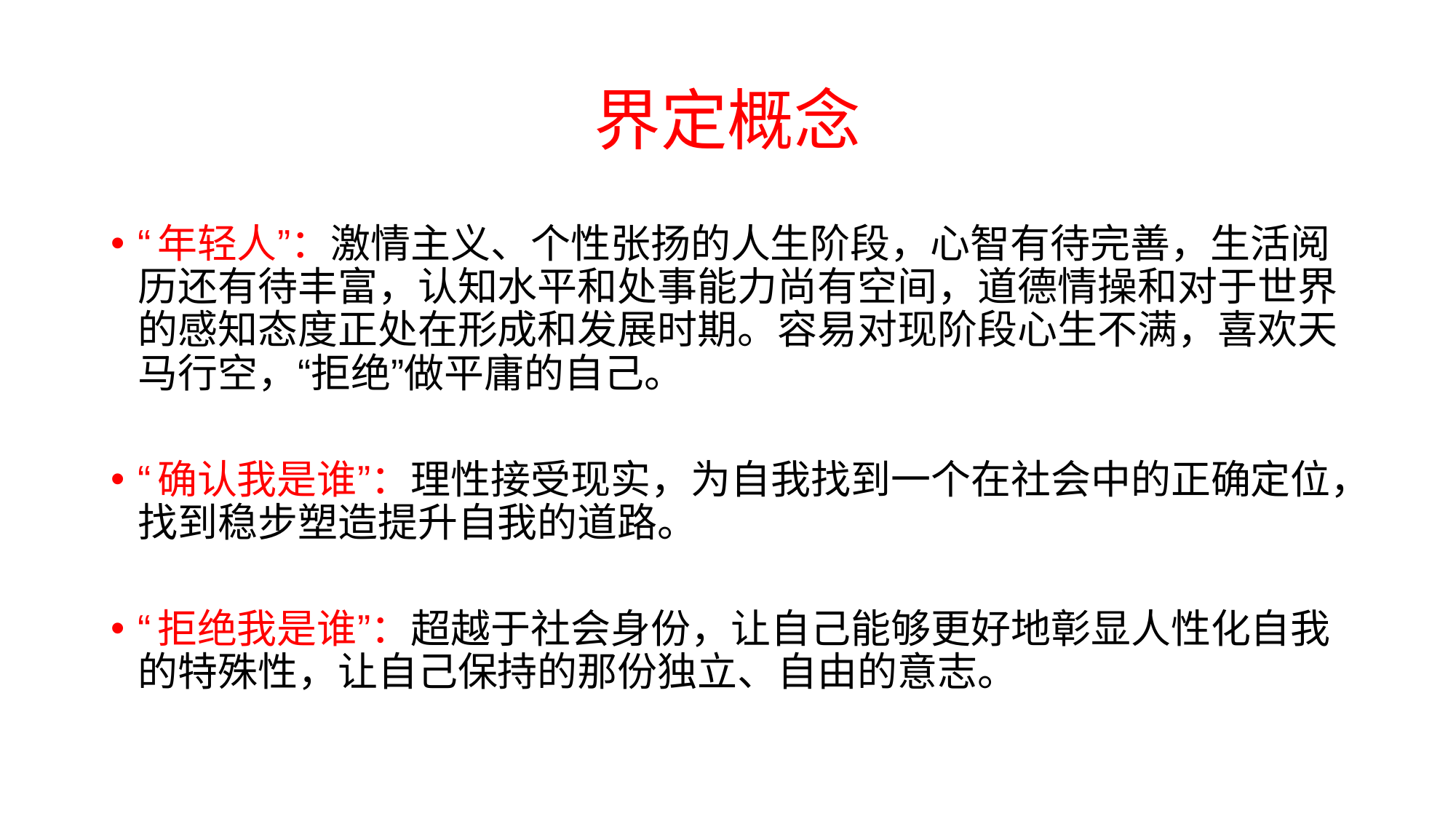

# 界定概念
“年轻人”：激情主义、个性张扬的人生阶段，心智有待完善，生活阅历还有待丰富，认知水平和处事能力尚有空间，道德情操和对于世界的感知态度正处在形成和发展时期。容易对现阶段心生不满，喜欢天马行空，“拒绝”做平庸的自己。

“确认我是谁”：理性接受现实，为自我找到一个在社会中的正确定位，找到稳步塑造提升自我的道路。

“拒绝我是谁”：超越于社会身份，让自己能够更好地彰显人性化自我的特殊性，让自己保持的那份独立、自由的意志。